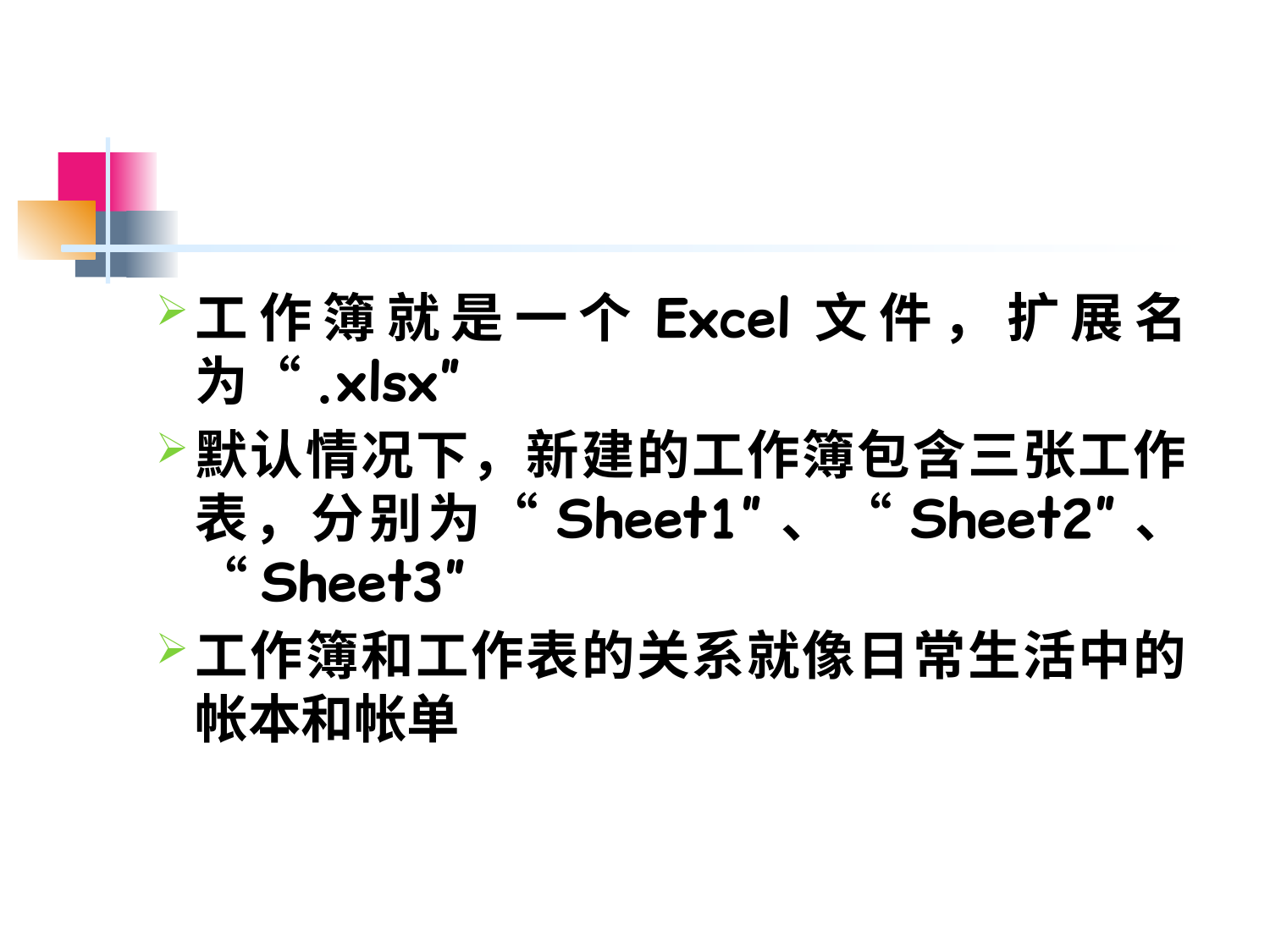

#
工作簿就是一个Excel文件，扩展名为“.xlsx”
默认情况下，新建的工作簿包含三张工作表，分别为“Sheet1”、“Sheet2”、“Sheet3”
工作簿和工作表的关系就像日常生活中的帐本和帐单